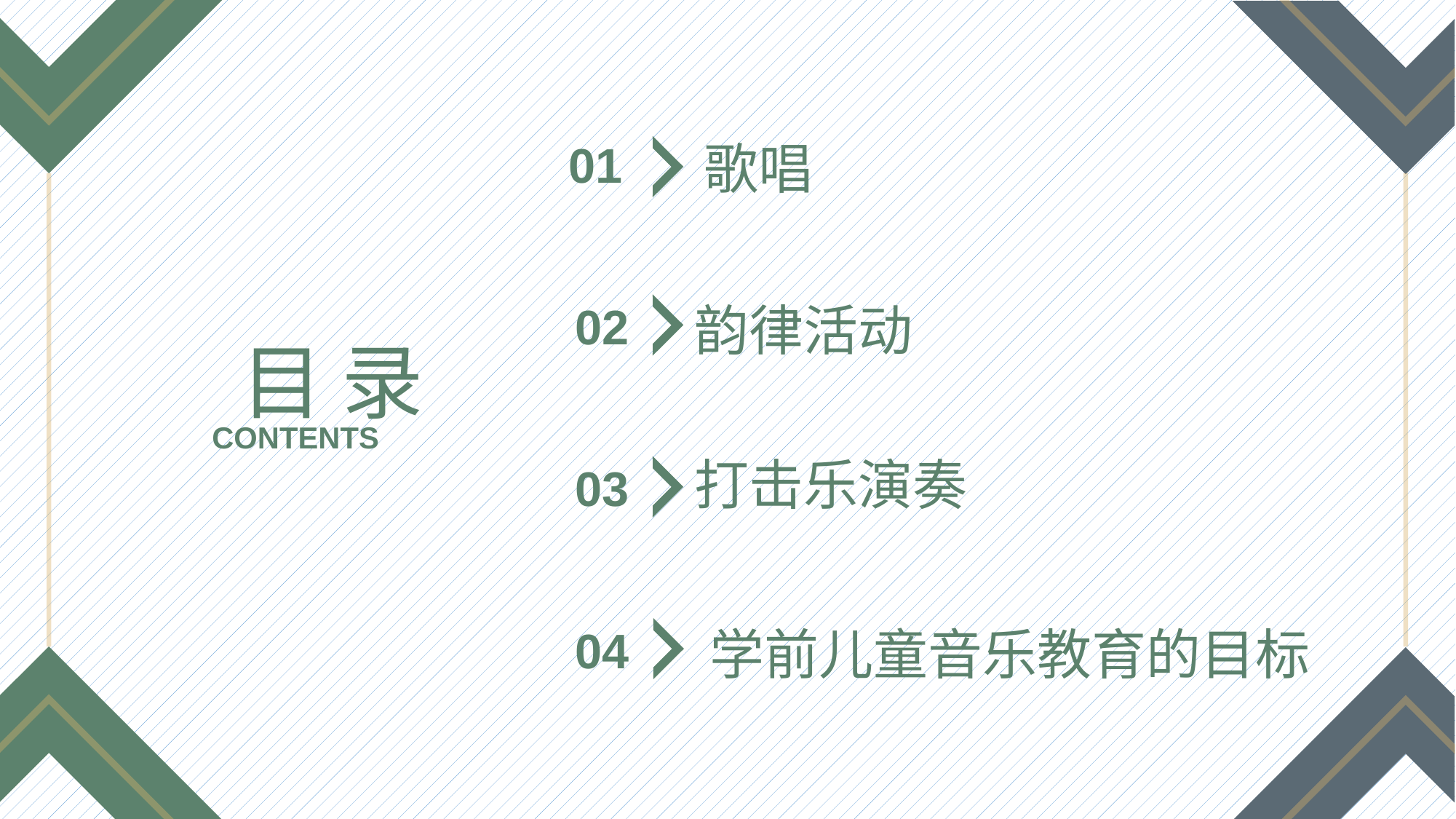

01
歌唱

02
韵律活动

目 录
CONTENTS
打击乐演奏
03

04
学前儿童音乐教育的目标